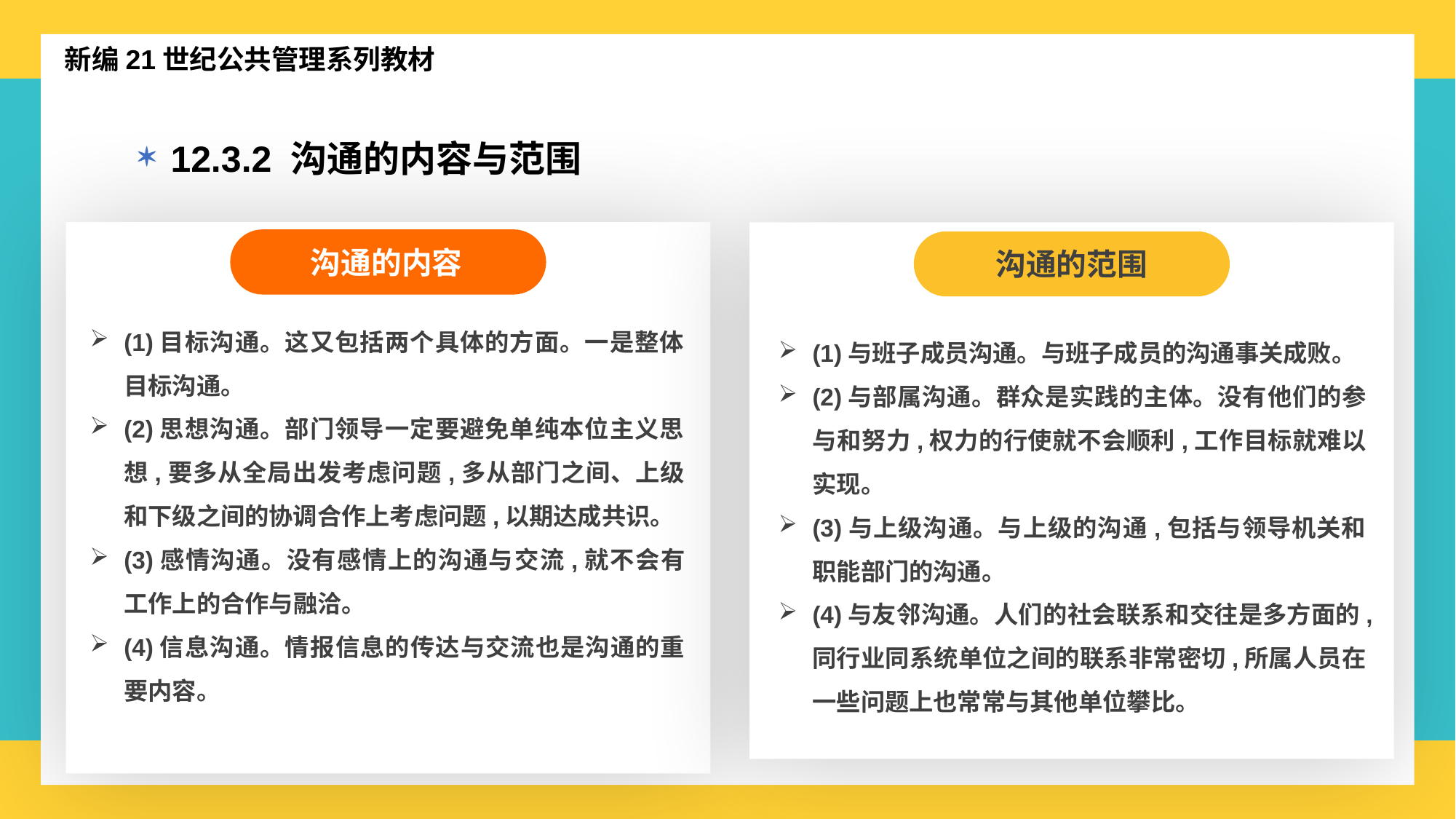

新编21世纪公共管理系列教材
12.3.2 沟通的内容与范围

沟通的内容
(1)目标沟通。这又包括两个具体的方面。一是整体目标沟通。
(2)思想沟通。部门领导一定要避免单纯本位主义思想,要多从全局出发考虑问题,多从部门之间、上级和下级之间的协调合作上考虑问题,以期达成共识。
(3)感情沟通。没有感情上的沟通与交流,就不会有工作上的合作与融洽。
(4)信息沟通。情报信息的传达与交流也是沟通的重要内容。

沟通的范围
(1)与班子成员沟通。与班子成员的沟通事关成败。
(2)与部属沟通。群众是实践的主体。没有他们的参与和努力,权力的行使就不会顺利,工作目标就难以实现。
(3)与上级沟通。与上级的沟通,包括与领导机关和职能部门的沟通。
(4)与友邻沟通。人们的社会联系和交往是多方面的,同行业同系统单位之间的联系非常密切,所属人员在一些问题上也常常与其他单位攀比。